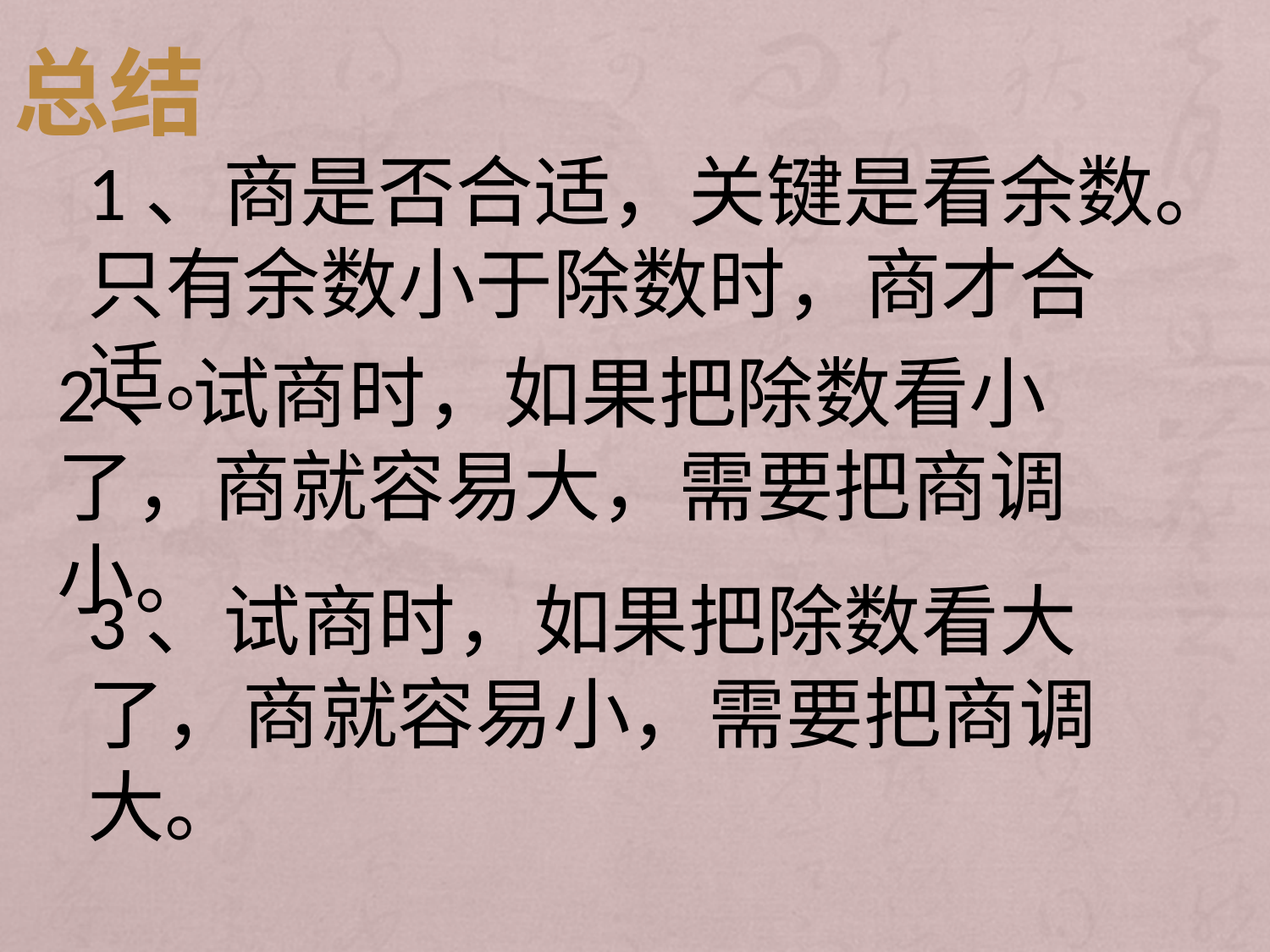

总结
1、商是否合适，关键是看余数。只有余数小于除数时，商才合适。
2、试商时，如果把除数看小了，商就容易大，需要把商调小。
3、试商时，如果把除数看大了，商就容易小，需要把商调大。